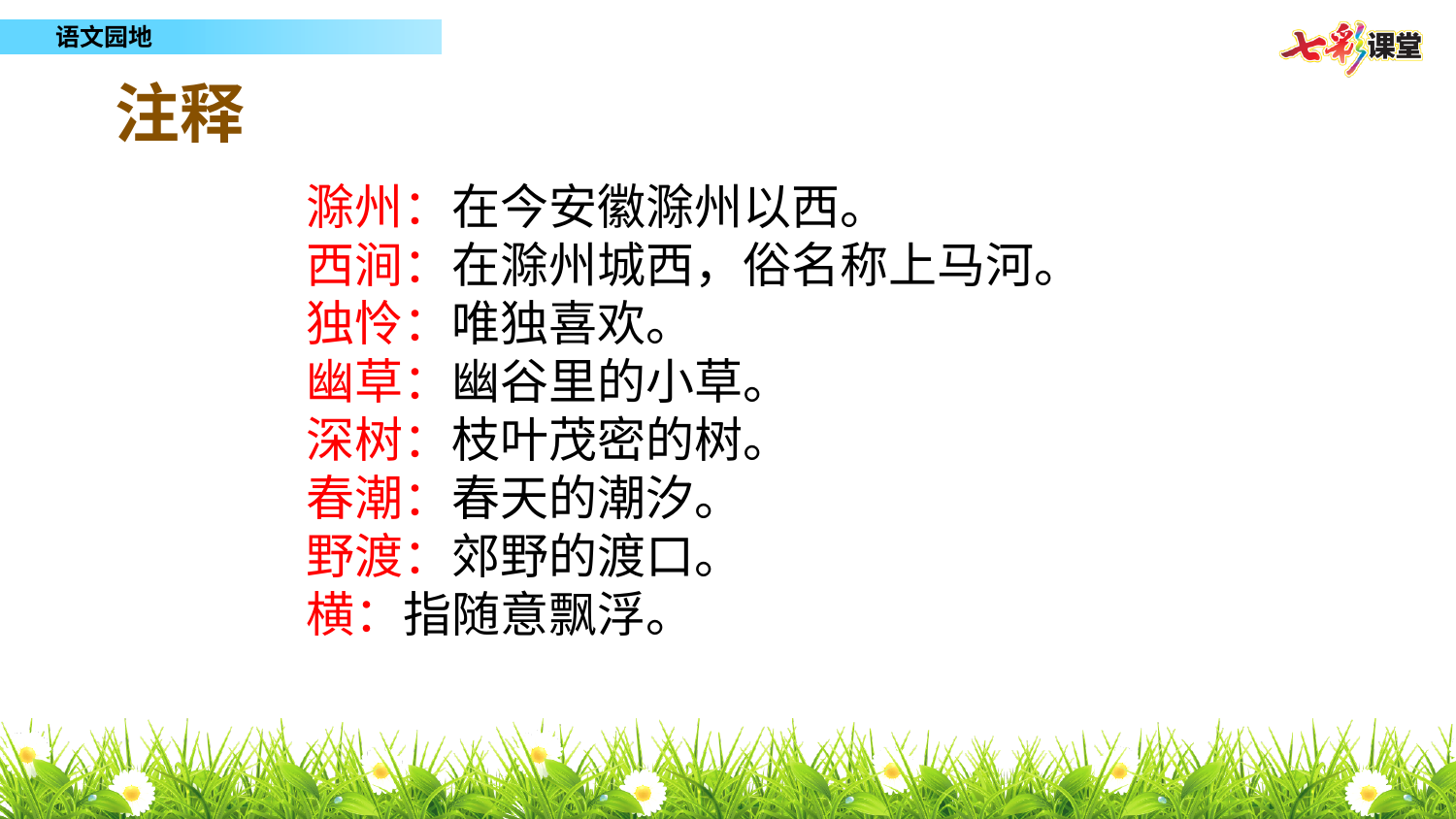

注释
滁州：在今安徽滁州以西。
西涧：在滁州城西，俗名称上马河。
独怜：唯独喜欢。
幽草：幽谷里的小草。
深树：枝叶茂密的树。
春潮：春天的潮汐。
野渡：郊野的渡口。
横：指随意飘浮。